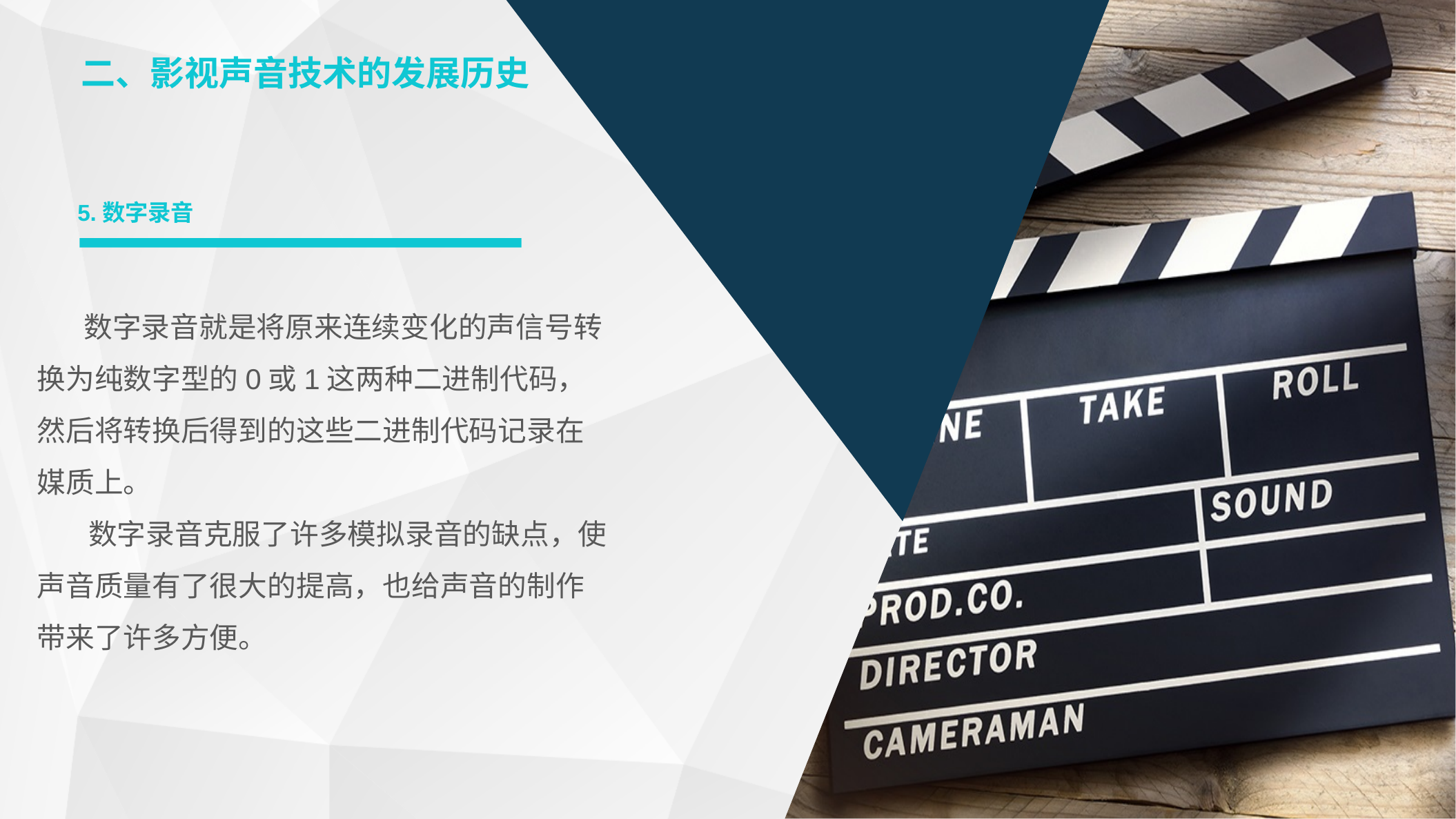

二、影视声音技术的发展历史
5.数字录音

        数字录音就是将原来连续变化的声信号转换为纯数字型的0或1这两种二进制代码，然后将转换后得到的这些二进制代码记录在媒质上。
       数字录音克服了许多模拟录音的缺点，使声音质量有了很大的提高，也给声音的制作带来了许多方便。